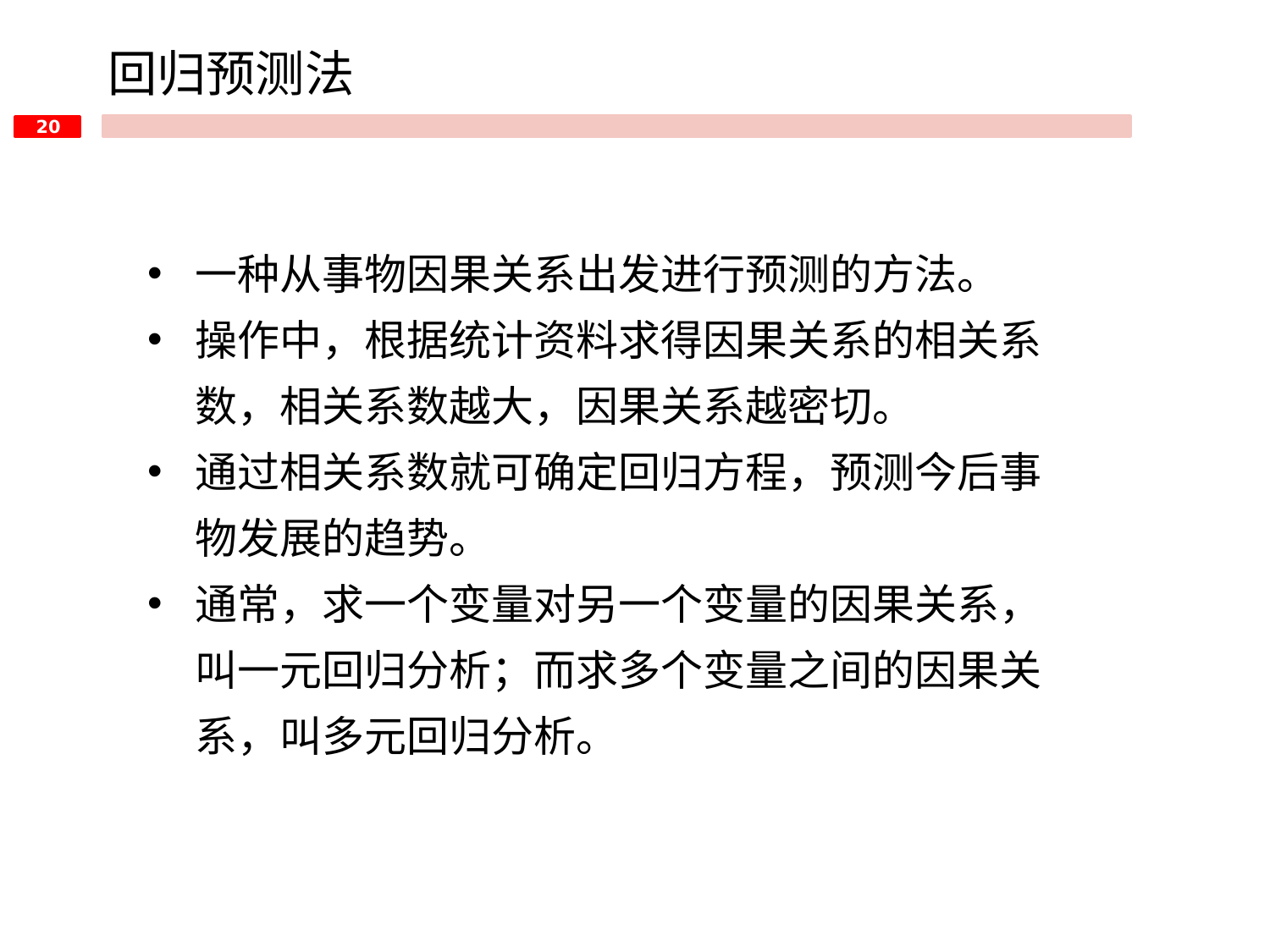

回归预测法
20
一种从事物因果关系出发进行预测的方法。
操作中，根据统计资料求得因果关系的相关系数，相关系数越大，因果关系越密切。
通过相关系数就可确定回归方程，预测今后事物发展的趋势。
通常，求一个变量对另一个变量的因果关系，叫一元回归分析；而求多个变量之间的因果关系，叫多元回归分析。